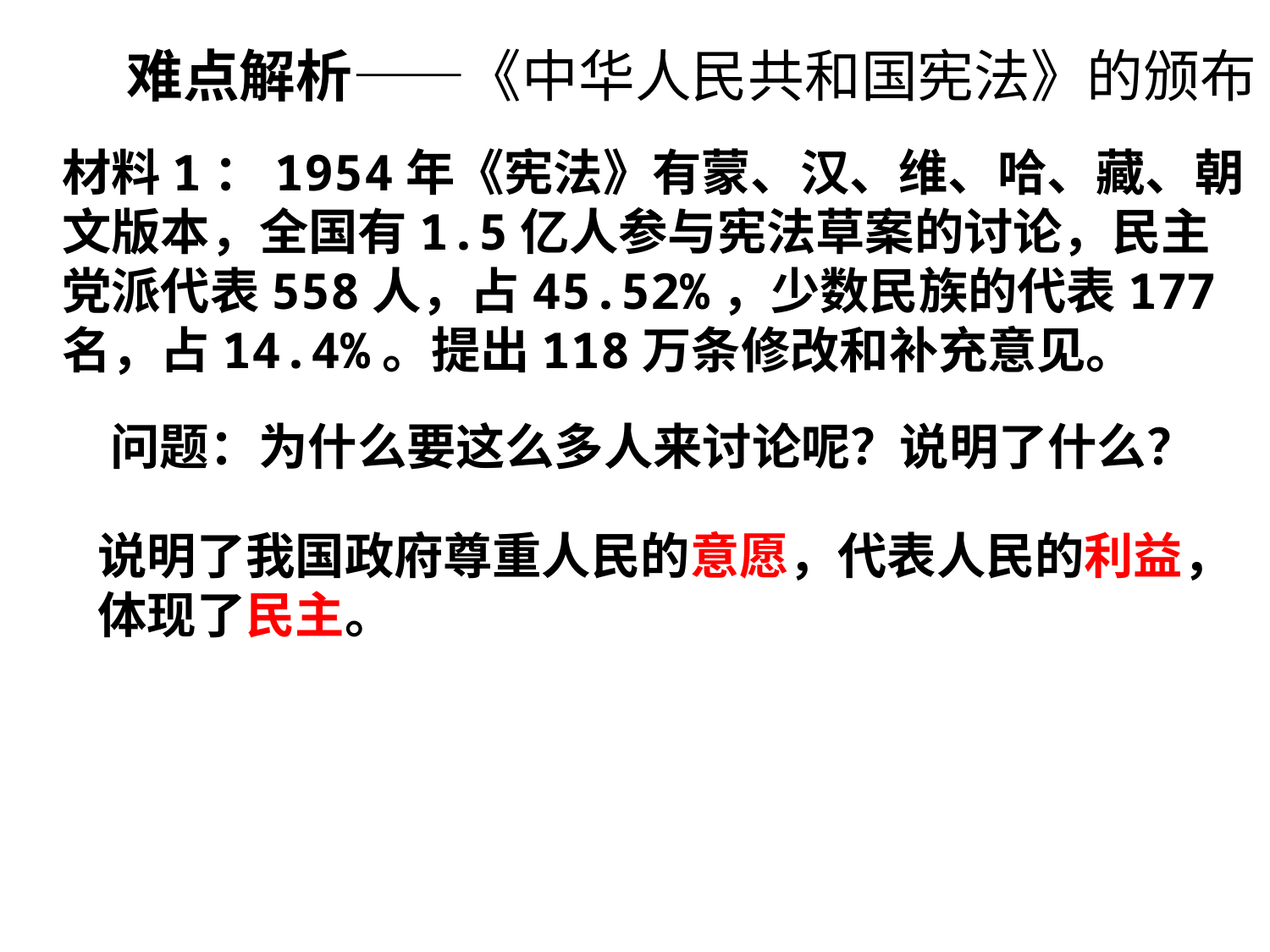

难点解析——《中华人民共和国宪法》的颁布
材料1：1954年《宪法》有蒙、汉、维、哈、藏、朝文版本，全国有1.5亿人参与宪法草案的讨论，民主党派代表558人，占45.52%，少数民族的代表177名，占14.4%。提出118万条修改和补充意见。

问题：为什么要这么多人来讨论呢？说明了什么？
说明了我国政府尊重人民的意愿，代表人民的利益，
体现了民主。